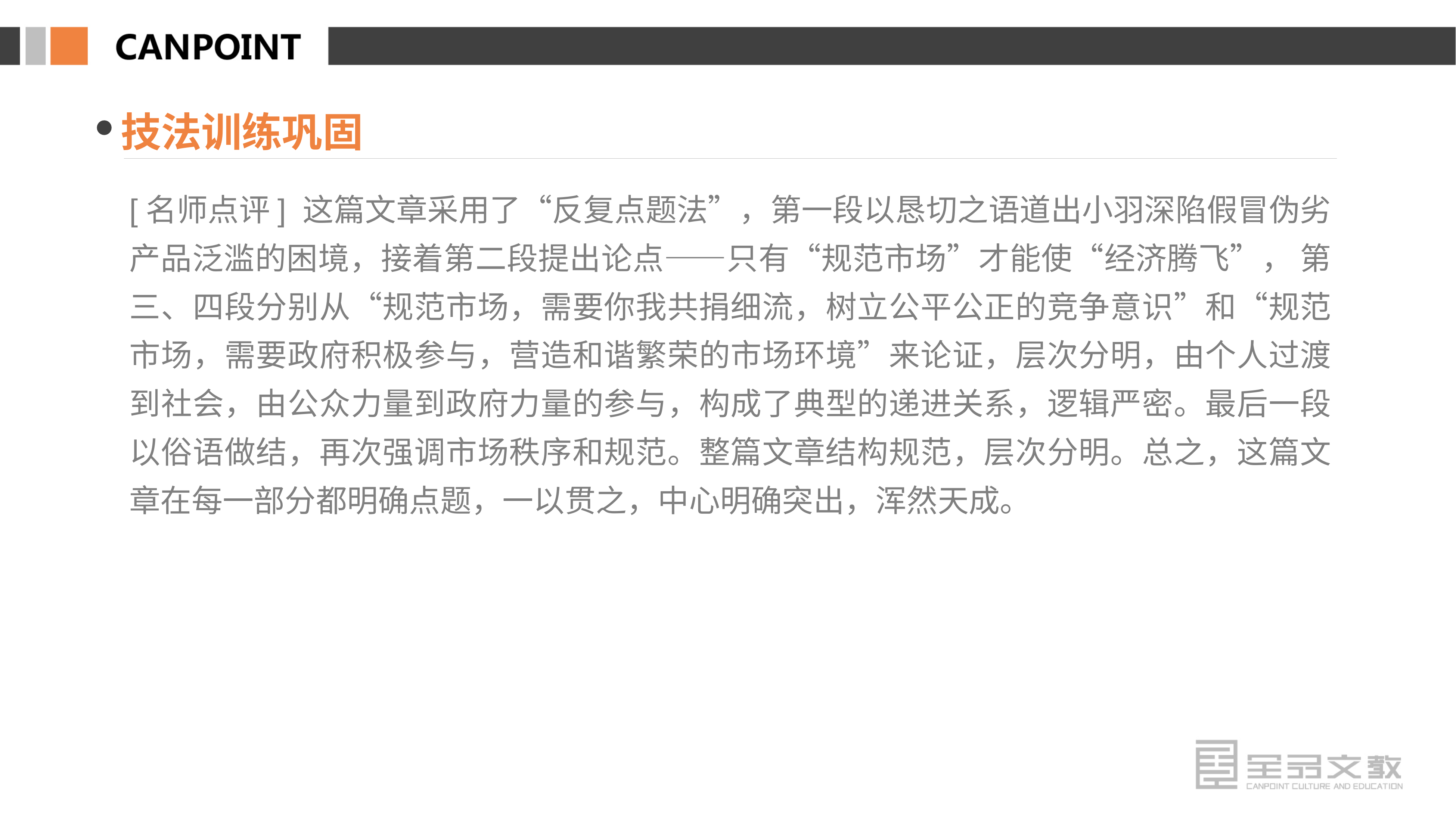

技法训练巩固

[名师点评] 这篇文章采用了“反复点题法”，第一段以恳切之语道出小羽深陷假冒伪劣产品泛滥的困境，接着第二段提出论点——只有“规范市场”才能使“经济腾飞”， 第三、四段分别从“规范市场，需要你我共捐细流，树立公平公正的竞争意识”和“规范市场，需要政府积极参与，营造和谐繁荣的市场环境”来论证，层次分明，由个人过渡到社会，由公众力量到政府力量的参与，构成了典型的递进关系，逻辑严密。最后一段以俗语做结，再次强调市场秩序和规范。整篇文章结构规范，层次分明。总之，这篇文章在每一部分都明确点题，一以贯之，中心明确突出，浑然天成。